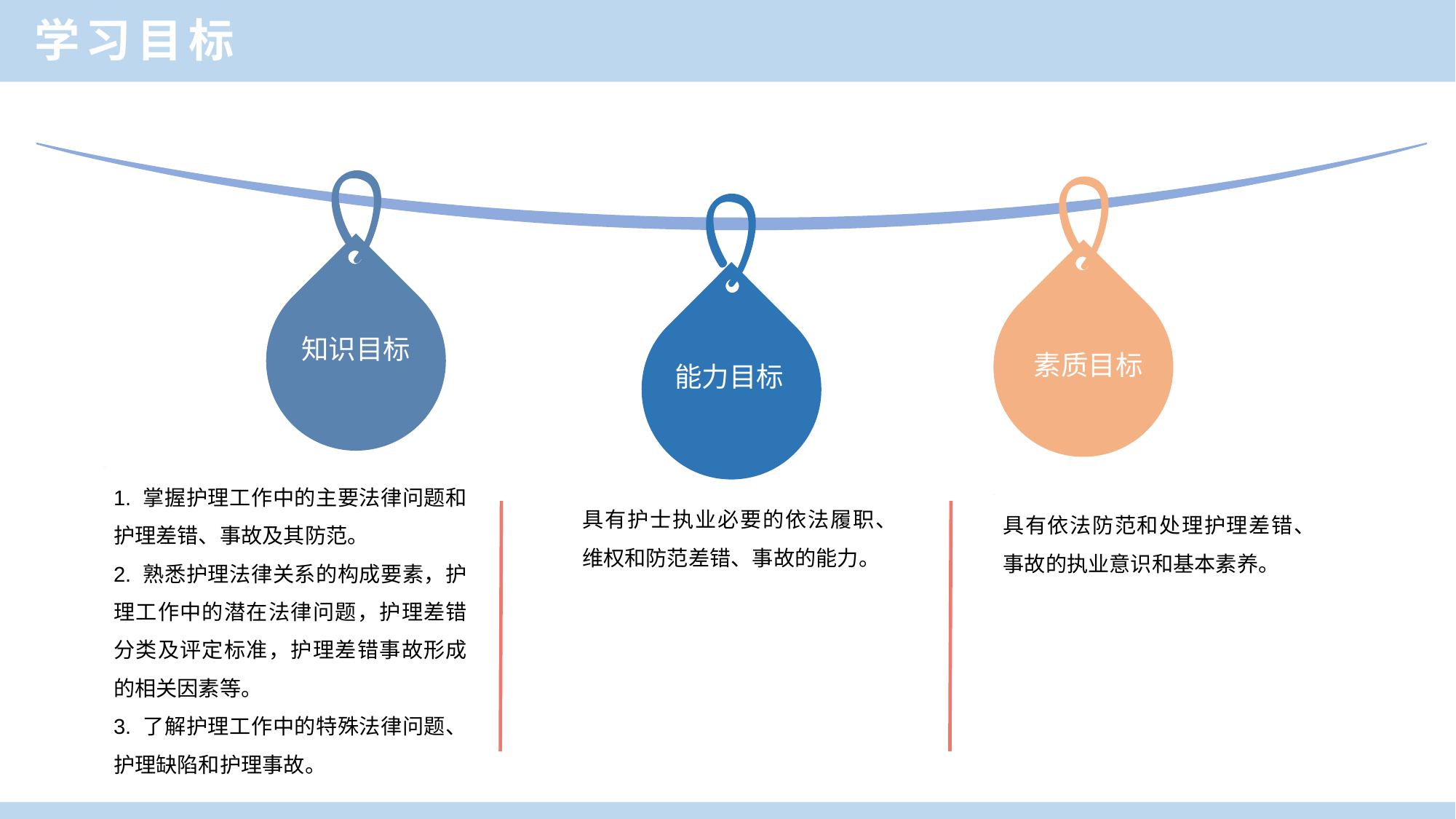

学习目标

知识目标

素质目标

能力目标
1. 掌握护理工作中的主要法律问题和护理差错、事故及其防范。
2. 熟悉护理法律关系的构成要素，护理工作中的潜在法律问题，护理差错分类及评定标准，护理差错事故形成的相关因素等。
3. 了解护理工作中的特殊法律问题、护理缺陷和护理事故。
具有护士执业必要的依法履职、维权和防范差错、事故的能力。
具有依法防范和处理护理差错、事故的执业意识和基本素养。